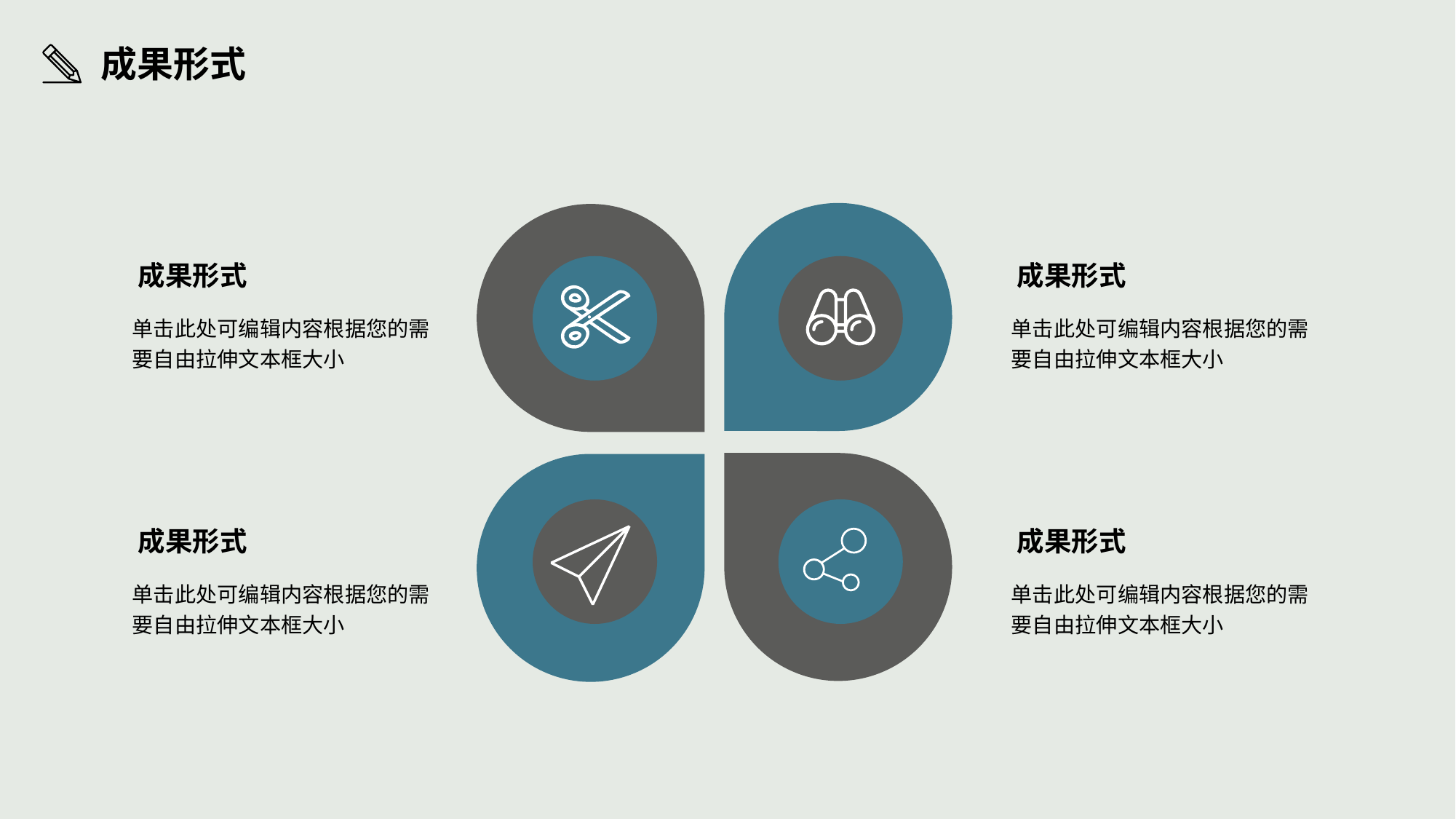

成果形式

成果形式
成果形式

单击此处可编辑内容根据您的需要自由拉伸文本框大小
单击此处可编辑内容根据您的需要自由拉伸文本框大小

成果形式
成果形式

单击此处可编辑内容根据您的需要自由拉伸文本框大小
单击此处可编辑内容根据您的需要自由拉伸文本框大小